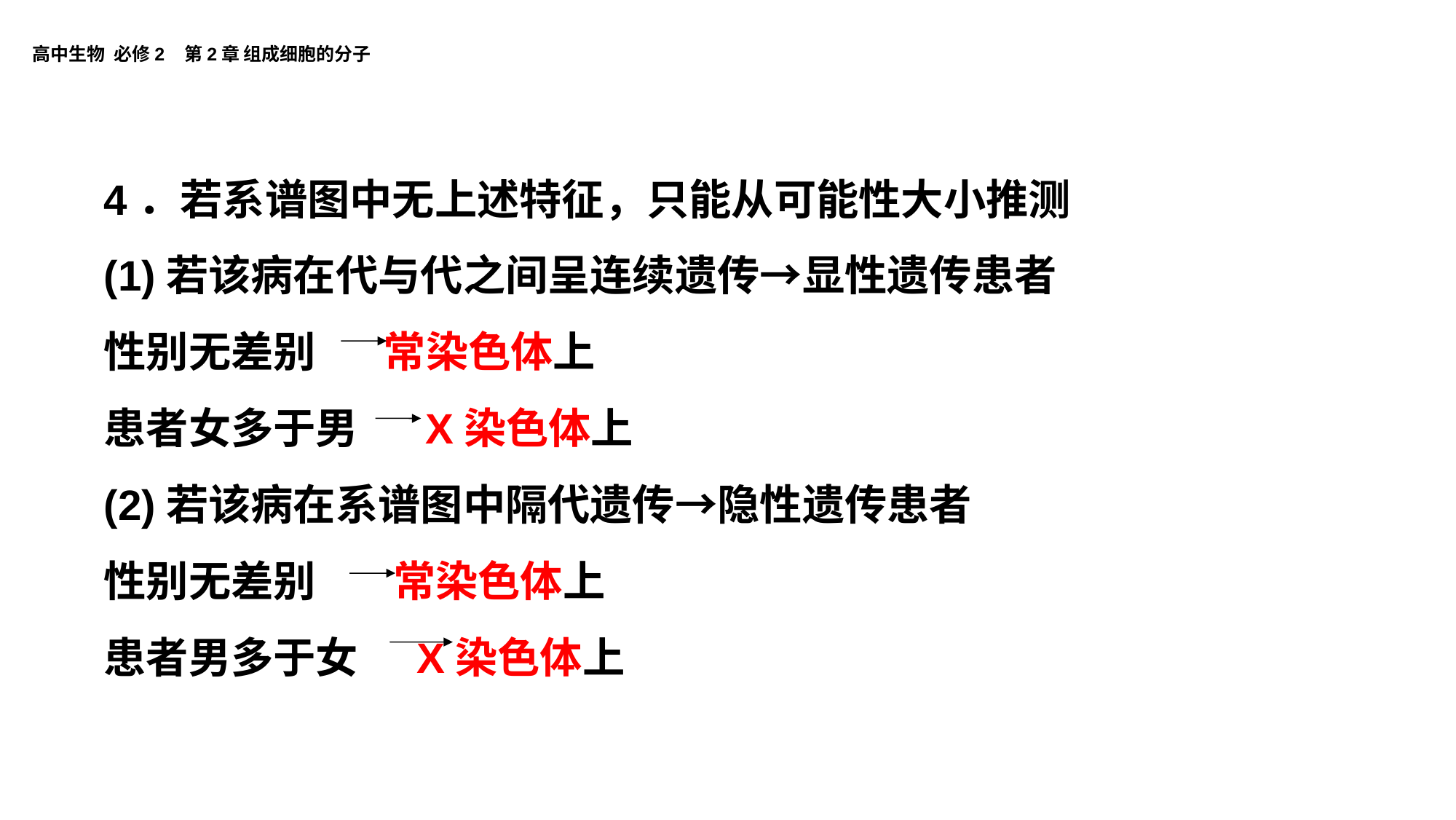

4．若系谱图中无上述特征，只能从可能性大小推测
(1)若该病在代与代之间呈连续遗传→显性遗传患者
性别无差别       常染色体上
患者女多于男      X染色体上
(2)若该病在系谱图中隔代遗传→隐性遗传患者
性别无差别        常染色体上
患者男多于女     X染色体上